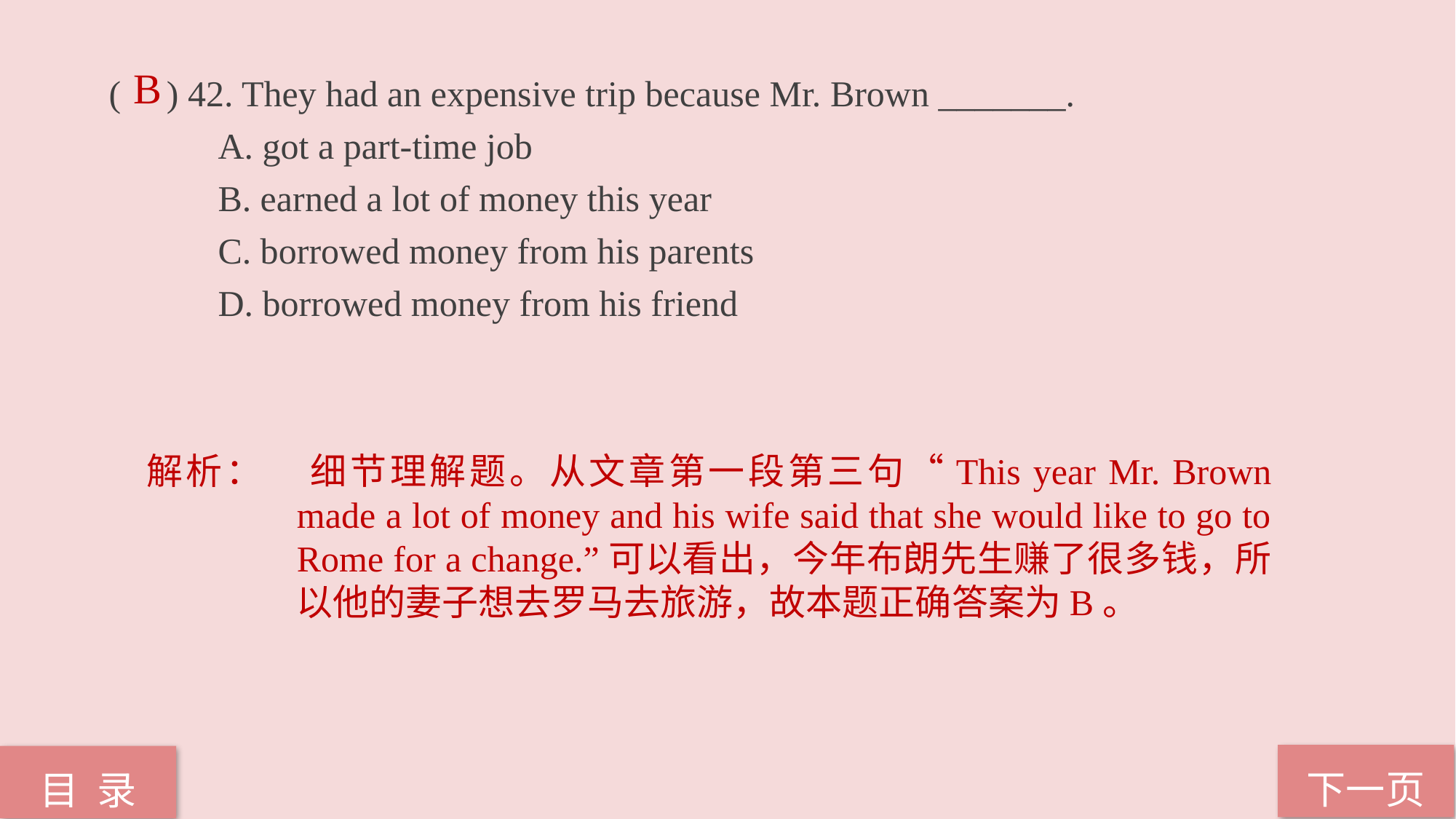

B
(     ) 42. They had an expensive trip because Mr. Brown _______.
	A. got a part-time job
	B. earned a lot of money this year
	C. borrowed money from his parents
	D. borrowed money from his friend
解析：	细节理解题。从文章第一段第三句“This year Mr. Brown made a lot of money and his wife said that she would like to go to Rome for a change.”可以看出，今年布朗先生赚了很多钱，所以他的妻子想去罗马去旅游，故本题正确答案为B。